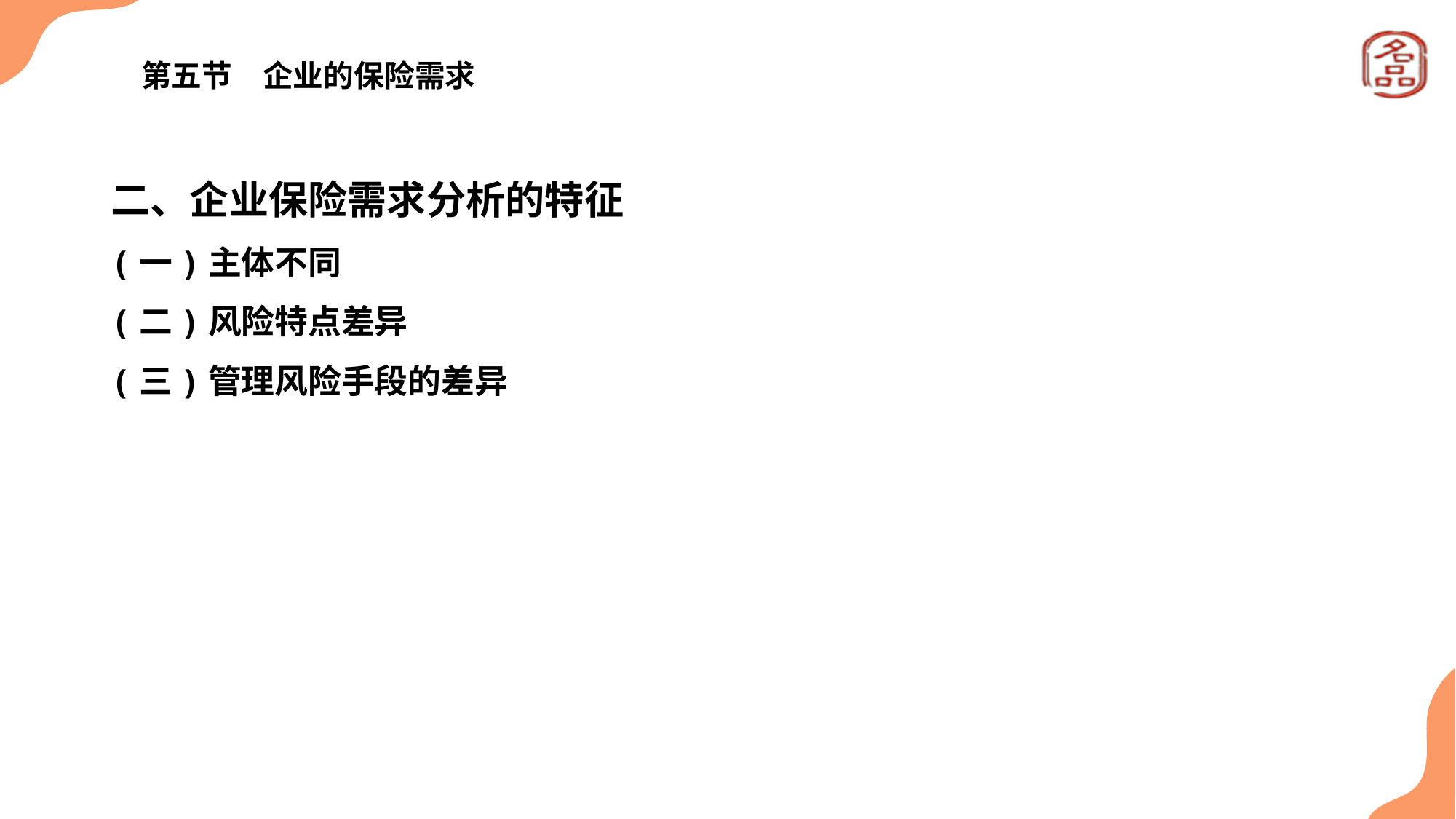

# 第五节　企业的保险需求
二、企业保险需求分析的特征
(一)主体不同
(二)风险特点差异
(三)管理风险手段的差异